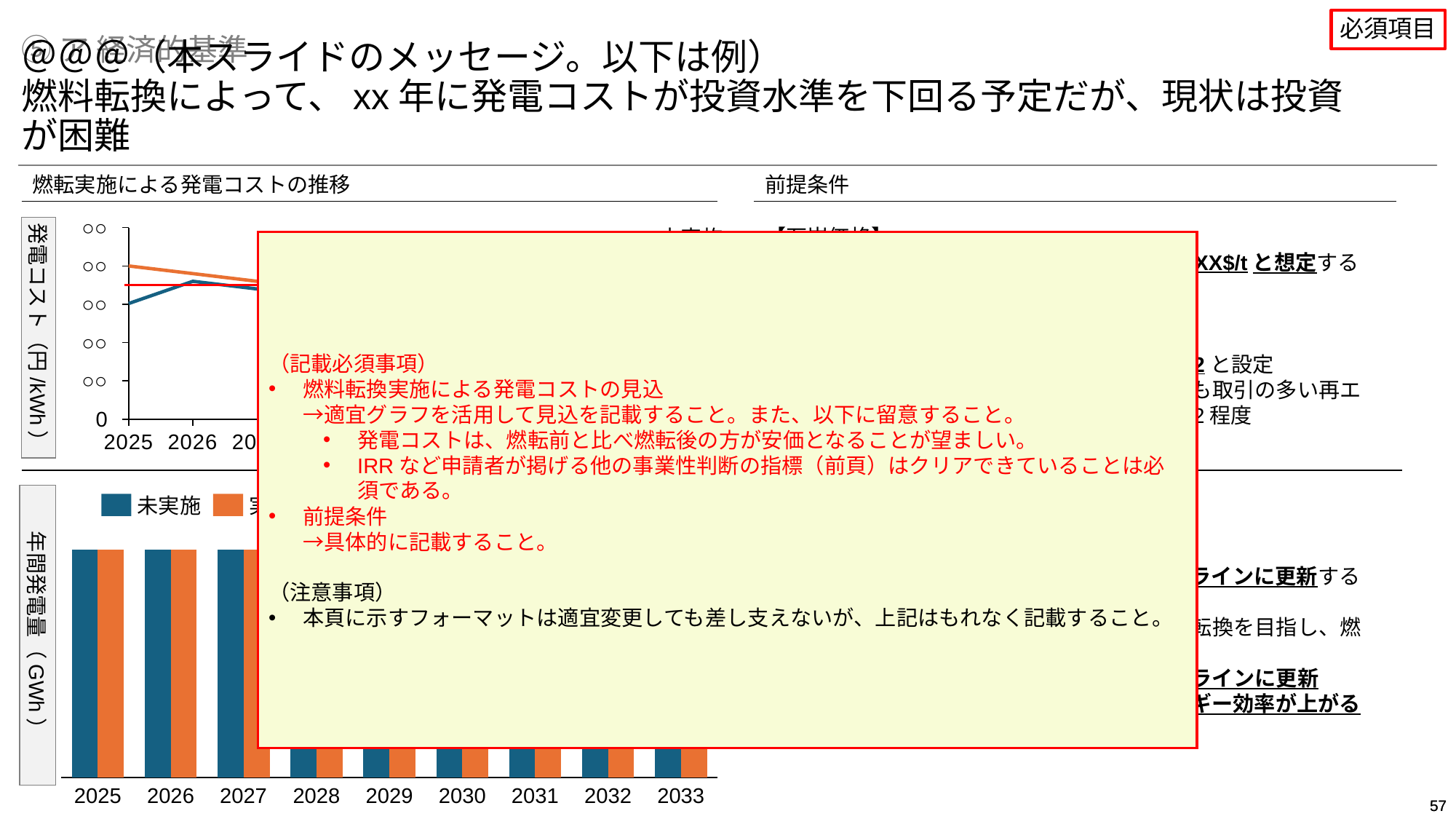

必須項目
⑤ア 経済的基準
＠＠＠（本スライドのメッセージ。以下は例）
燃料転換によって、xx年に発電コストが投資水準を下回る予定だが、現状は投資が困難
燃転実施による発電コストの推移
前提条件
【石炭価格】
25年以降はベースシナリオの価格としてXXX$/tと想定するが、リスク価格としてXXX$/tと設定

【炭素価格】
欧州ほど上昇しないと捉えてXXX円/t-CO2と設定
直近の国内カーボンクレジット市場で最も取引の多い再エネ（電力）の価格がXXXｰXXX円/t-CO2程度
〇〇国ではXXX円/t-CO2程度を推移
○○
発電コスト（円/kWh）

### Chart

| Category |  |  |
|---|---|---|
未実施
（記載必須事項）
燃料転換実施による発電コストの見込
→適宜グラフを活用して見込を記載すること。また、以下に留意すること。
発電コストは、燃転前と比べ燃転後の方が安価となることが望ましい。
IRRなど申請者が掲げる他の事業性判断の指標（前頁）はクリアできていることは必須である。
前提条件
→具体的に記載すること。

（注意事項）
本頁に示すフォーマットは適宜変更しても差し支えないが、上記はもれなく記載すること。
○○
発電コストにおける投資水準
○○
実施
○○
○○
0
年間発電量（GWh）

未実施
実施
燃転を契機に、エネルギー効率の高い製造ラインに更新することで必要電力量が減少。
〇〇工場を低炭素製品のマザー工場への転換を目指し、燃転後に製造装置の更新を計画
〇〇製品→△△製品等を主力とした製造ラインに更新
更新後の製造ラインは現状よりもエネルギー効率が上がることが見込まれる

### Chart

| Category |  |  |
|---|---|---|
2025
2026
2027
2028
2029
2030
2031
2032
2033